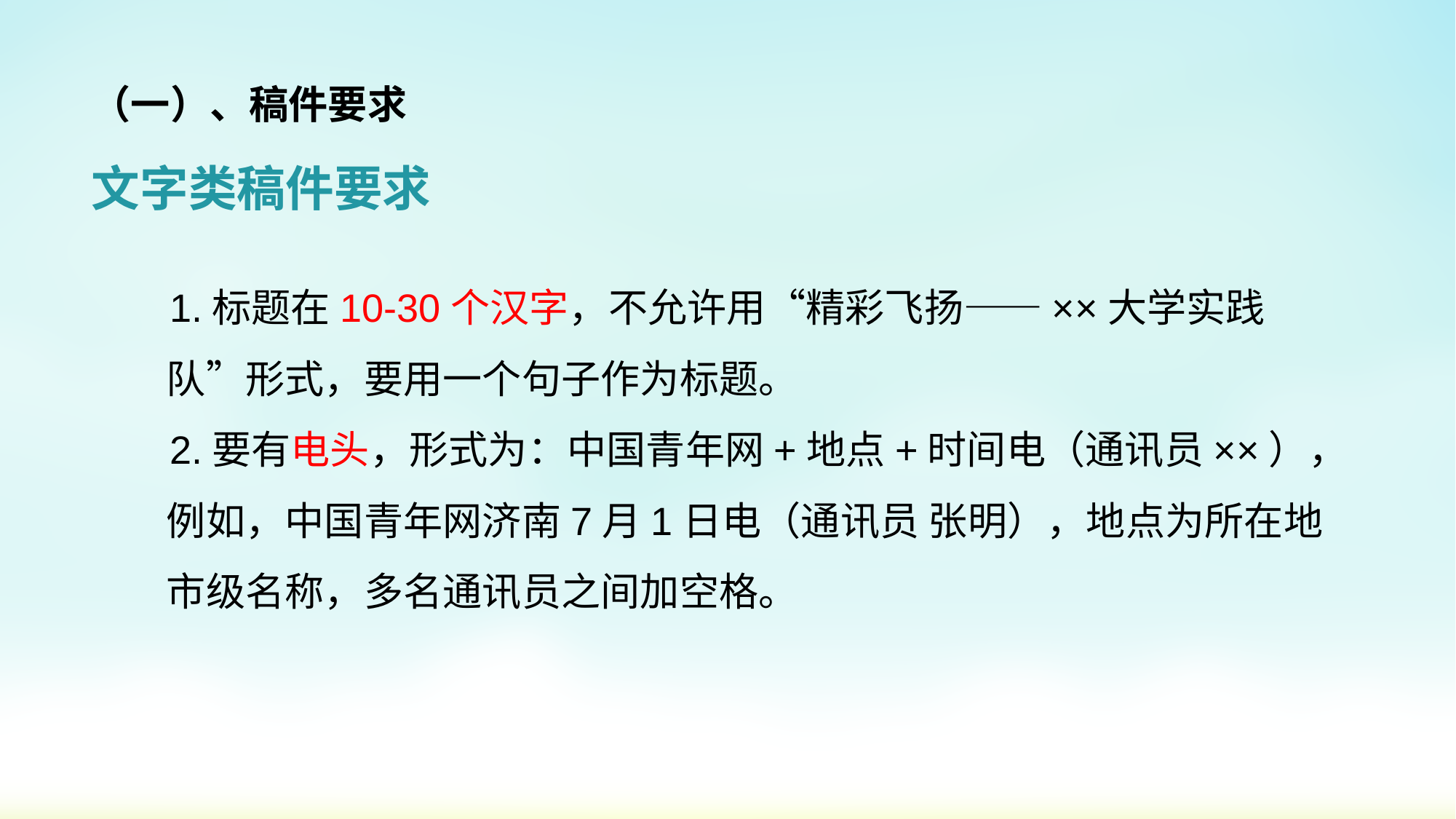

（一）、稿件要求
文字类稿件要求

1.标题在10-30个汉字，不允许用“精彩飞扬——××大学实践队”形式，要用一个句子作为标题。
2.要有电头，形式为：中国青年网+地点+时间电（通讯员××），例如，中国青年网济南7月1日电（通讯员 张明），地点为所在地市级名称，多名通讯员之间加空格。